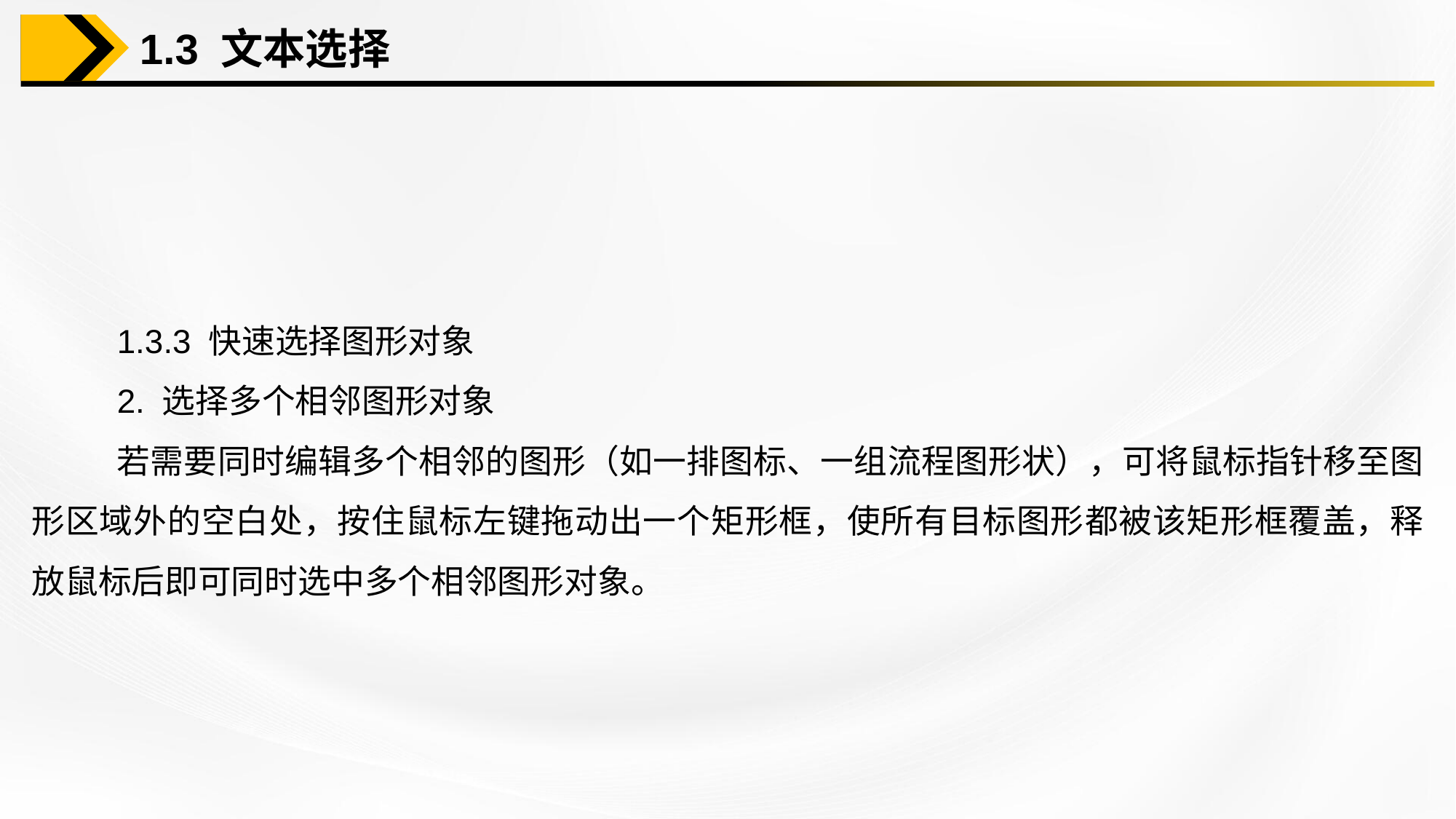

1.3 文本选择
1.3.3 快速选择图形对象
2. 选择多个相邻图形对象
若需要同时编辑多个相邻的图形（如一排图标、一组流程图形状），可将鼠标指针移至图形区域外的空白处，按住鼠标左键拖动出一个矩形框，使所有目标图形都被该矩形框覆盖，释放鼠标后即可同时选中多个相邻图形对象。